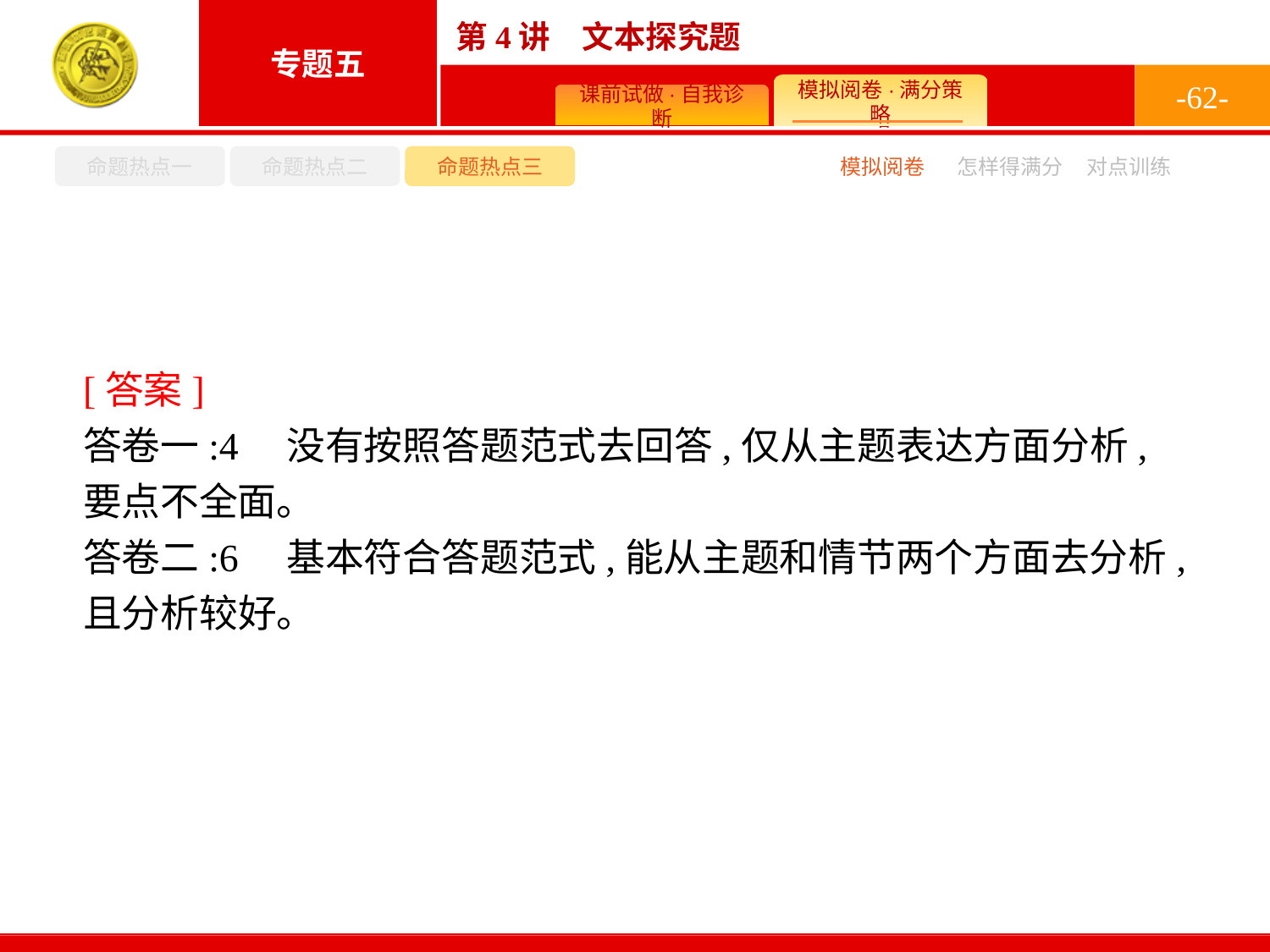

-62-
命题热点一
命题热点二
命题热点三
模拟阅卷
怎样得满分
对点训练
[答案]
答卷一:4　没有按照答题范式去回答,仅从主题表达方面分析,要点不全面。
答卷二:6　基本符合答题范式,能从主题和情节两个方面去分析,且分析较好。